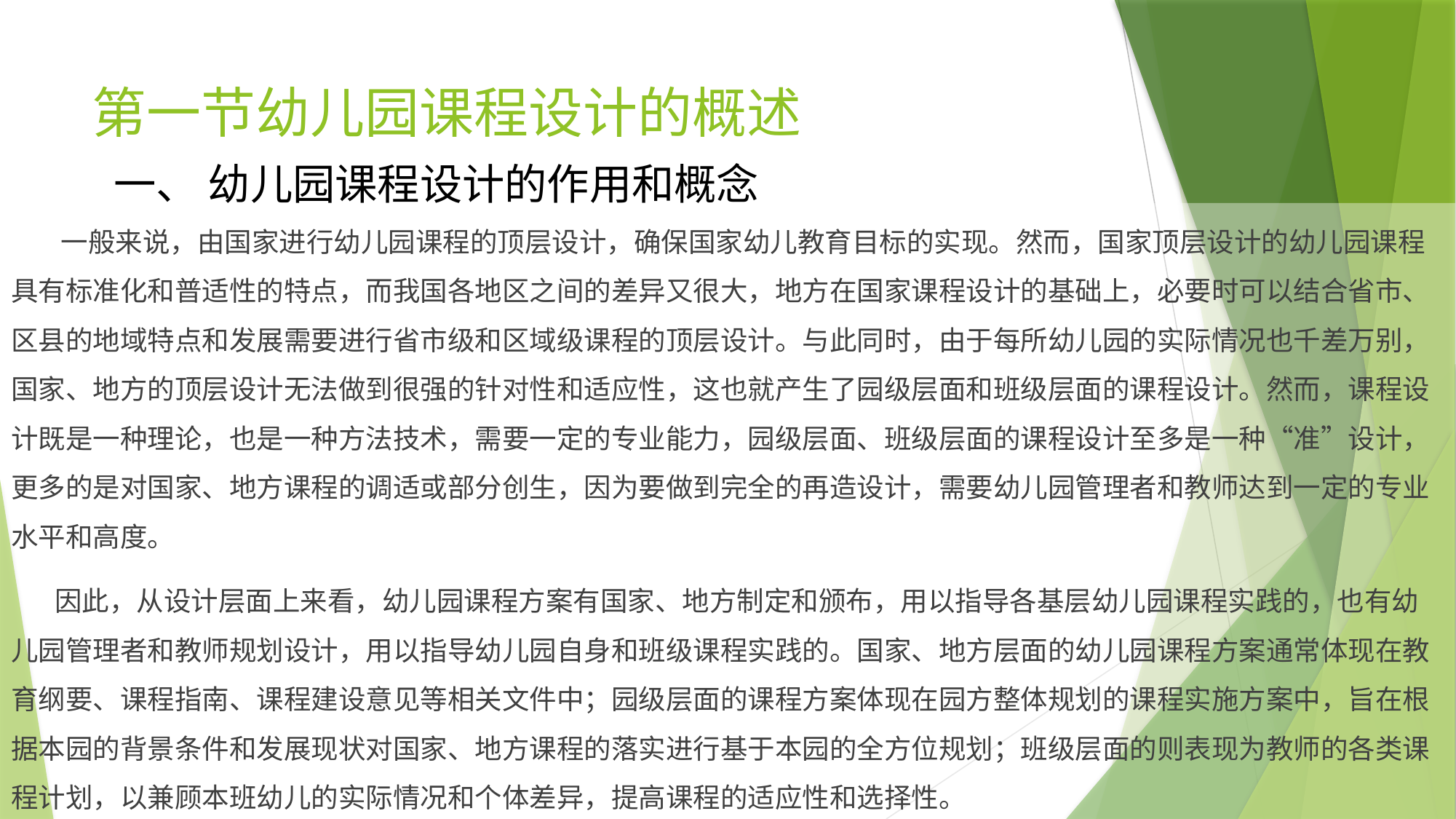

# 第一节幼儿园课程设计的概述
一、 幼儿园课程设计的作用和概念
       一般来说，由国家进行幼儿园课程的顶层设计，确保国家幼儿教育目标的实现。然而，国家顶层设计的幼儿园课程具有标准化和普适性的特点，而我国各地区之间的差异又很大，地方在国家课程设计的基础上，必要时可以结合省市、区县的地域特点和发展需要进行省市级和区域级课程的顶层设计。与此同时，由于每所幼儿园的实际情况也千差万别，国家、地方的顶层设计无法做到很强的针对性和适应性，这也就产生了园级层面和班级层面的课程设计。然而，课程设计既是一种理论，也是一种方法技术，需要一定的专业能力，园级层面、班级层面的课程设计至多是一种“准”设计，更多的是对国家、地方课程的调适或部分创生，因为要做到完全的再造设计，需要幼儿园管理者和教师达到一定的专业水平和高度。
      因此，从设计层面上来看，幼儿园课程方案有国家、地方制定和颁布，用以指导各基层幼儿园课程实践的，也有幼儿园管理者和教师规划设计，用以指导幼儿园自身和班级课程实践的。国家、地方层面的幼儿园课程方案通常体现在教育纲要、课程指南、课程建设意见等相关文件中；园级层面的课程方案体现在园方整体规划的课程实施方案中，旨在根据本园的背景条件和发展现状对国家、地方课程的落实进行基于本园的全方位规划；班级层面的则表现为教师的各类课程计划，以兼顾本班幼儿的实际情况和个体差异，提高课程的适应性和选择性。